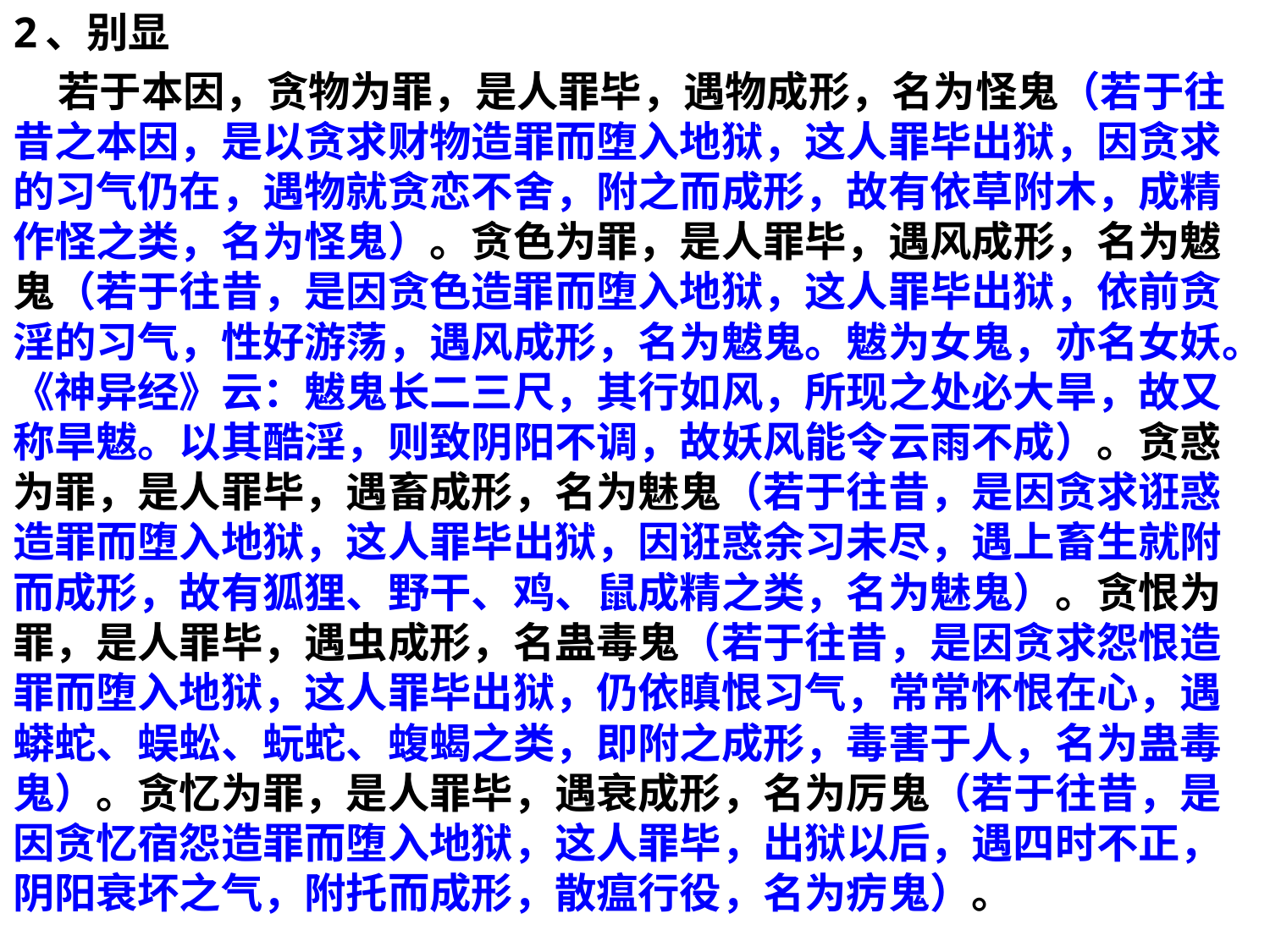

2、别显
    若于本因，贪物为罪，是人罪毕，遇物成形，名为怪鬼（若于往昔之本因，是以贪求财物造罪而堕入地狱，这人罪毕出狱，因贪求的习气仍在，遇物就贪恋不舍，附之而成形，故有依草附木，成精作怪之类，名为怪鬼）。贪色为罪，是人罪毕，遇风成形，名为魃鬼（若于往昔，是因贪色造罪而堕入地狱，这人罪毕出狱，依前贪淫的习气，性好游荡，遇风成形，名为魃鬼。魃为女鬼，亦名女妖。《神异经》云：魃鬼长二三尺，其行如风，所现之处必大旱，故又称旱魃。以其酷淫，则致阴阳不调，故妖风能令云雨不成）。贪惑为罪，是人罪毕，遇畜成形，名为魅鬼（若于往昔，是因贪求诳惑造罪而堕入地狱，这人罪毕出狱，因诳惑余习未尽，遇上畜生就附而成形，故有狐狸、野干、鸡、鼠成精之类，名为魅鬼）。贪恨为罪，是人罪毕，遇虫成形，名蛊毒鬼（若于往昔，是因贪求怨恨造罪而堕入地狱，这人罪毕出狱，仍依瞋恨习气，常常怀恨在心，遇蟒蛇、蜈蚣、蚖蛇、蝮蝎之类，即附之成形，毒害于人，名为蛊毒鬼）。贪忆为罪，是人罪毕，遇衰成形，名为厉鬼（若于往昔，是因贪忆宿怨造罪而堕入地狱，这人罪毕，出狱以后，遇四时不正，阴阳衰坏之气，附托而成形，散瘟行役，名为疠鬼）。